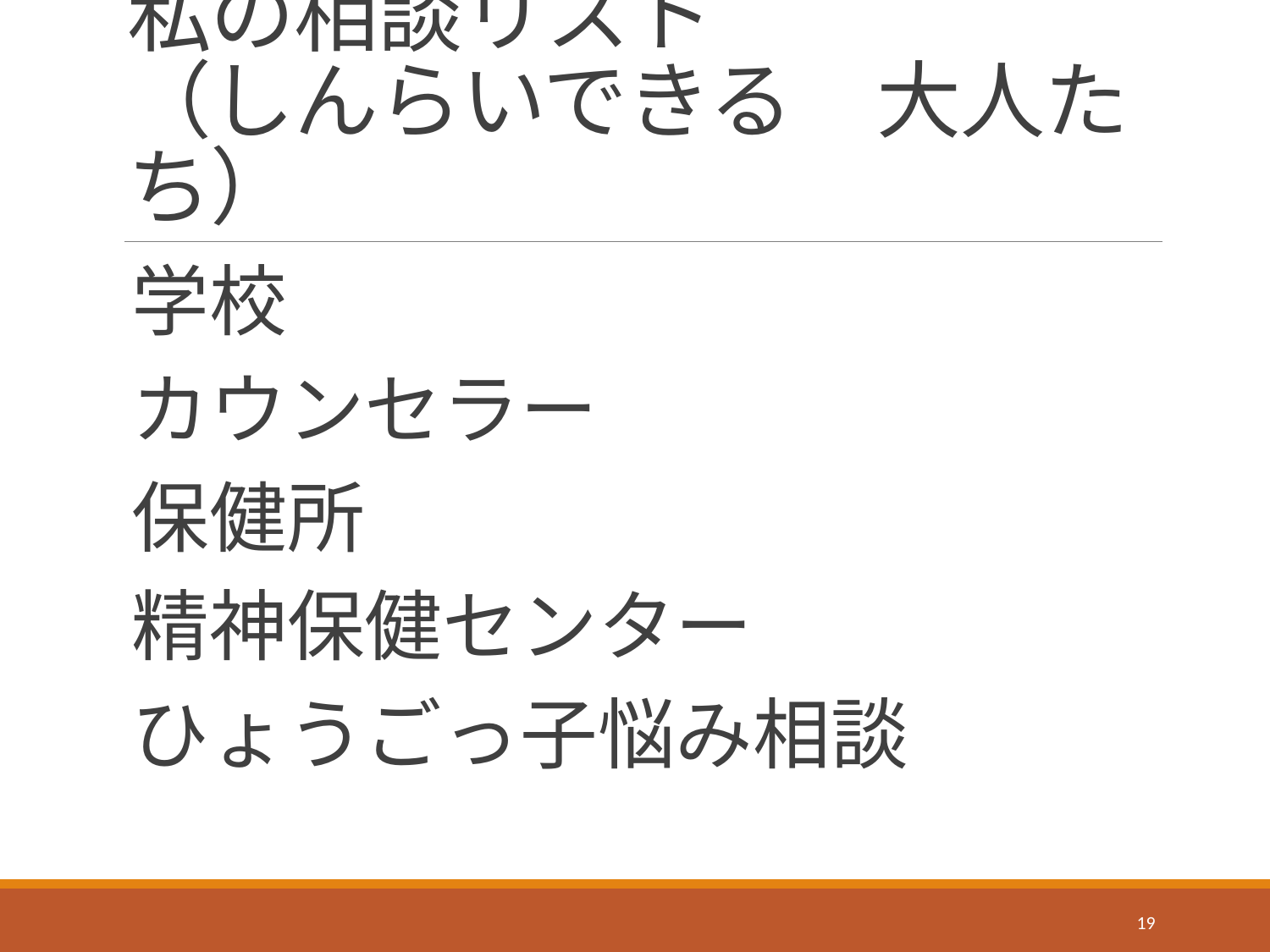

# 私の相談リスト （しんらいできる　大人たち）
学校
カウンセラー
保健所
精神保健センター
ひょうごっ子悩み相談
19